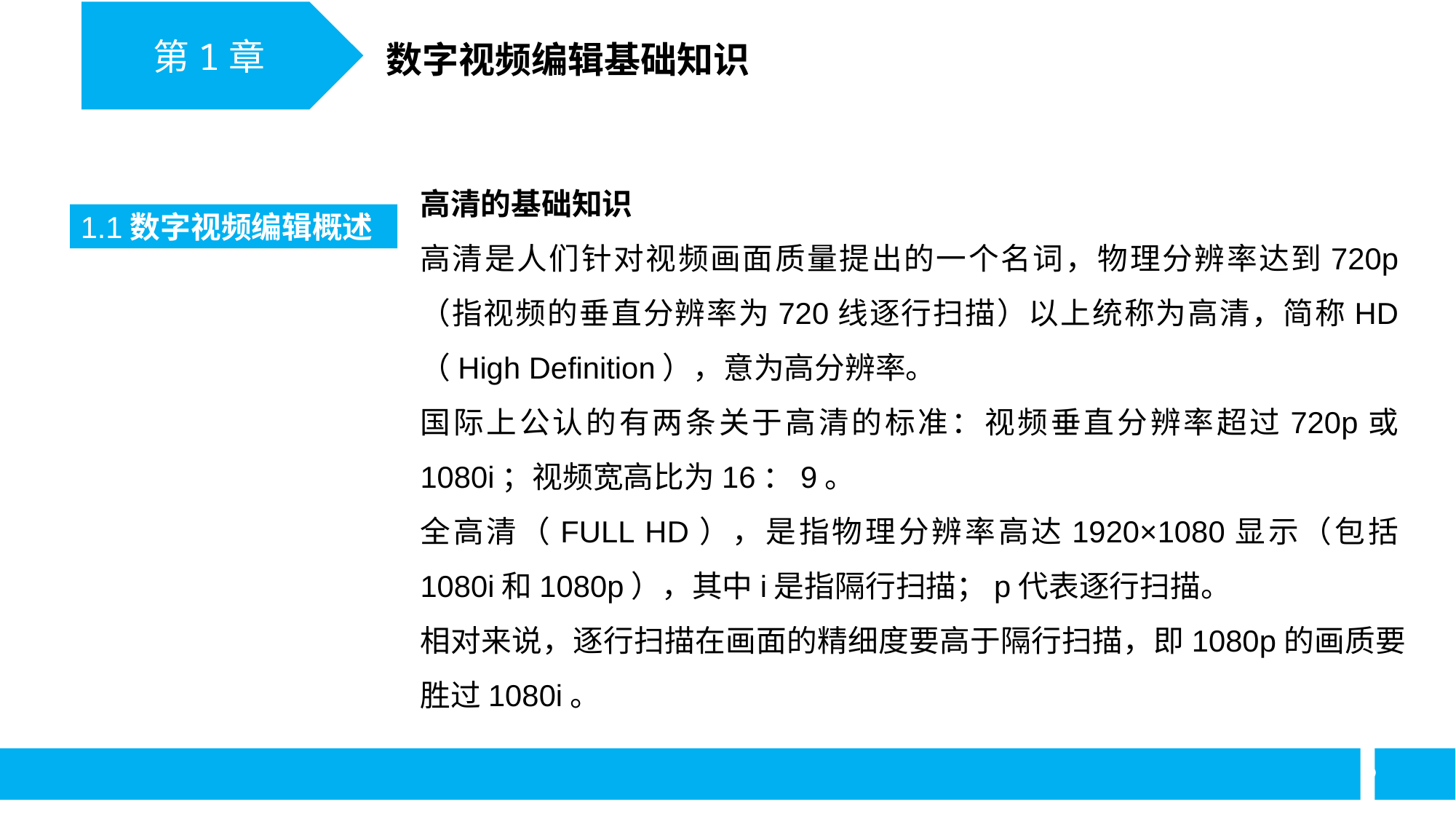

第1章
数字视频编辑基础知识
高清的基础知识
高清是人们针对视频画面质量提出的一个名词，物理分辨率达到720p（指视频的垂直分辨率为720线逐行扫描）以上统称为高清，简称HD（High Definition），意为高分辨率。
国际上公认的有两条关于高清的标准：视频垂直分辨率超过720p或1080i；视频宽高比为16：9。
全高清（FULL HD），是指物理分辨率高达1920×1080显示（包括1080i和1080p），其中i是指隔行扫描；p代表逐行扫描。
相对来说，逐行扫描在画面的精细度要高于隔行扫描，即1080p的画质要胜过1080i。
1.1数字视频编辑概述